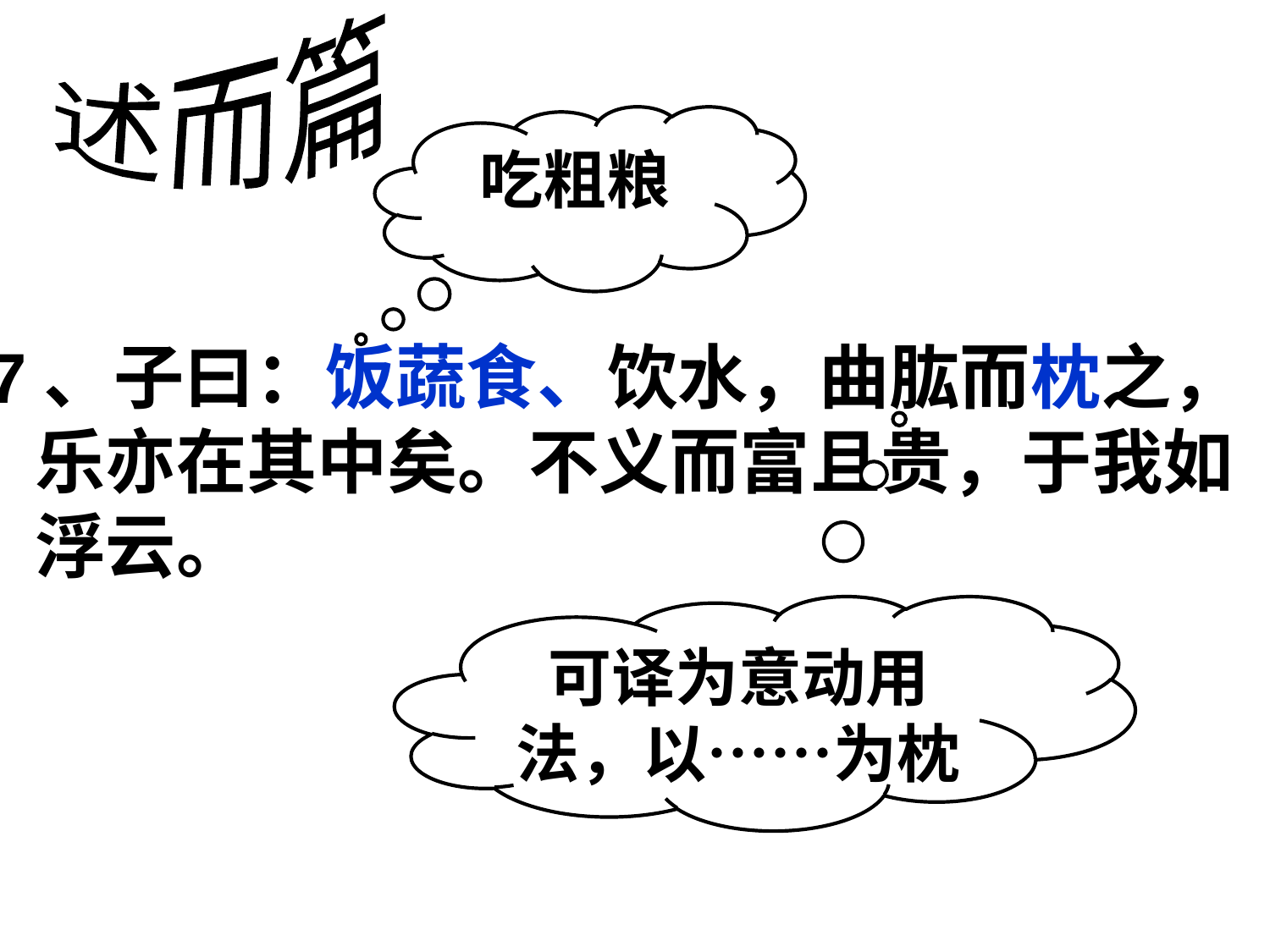

述而篇
吃粗粮
7、子曰：饭蔬食、饮水，曲肱而枕之，乐亦在其中矣。不义而富且贵，于我如浮云。
可译为意动用法，以……为枕